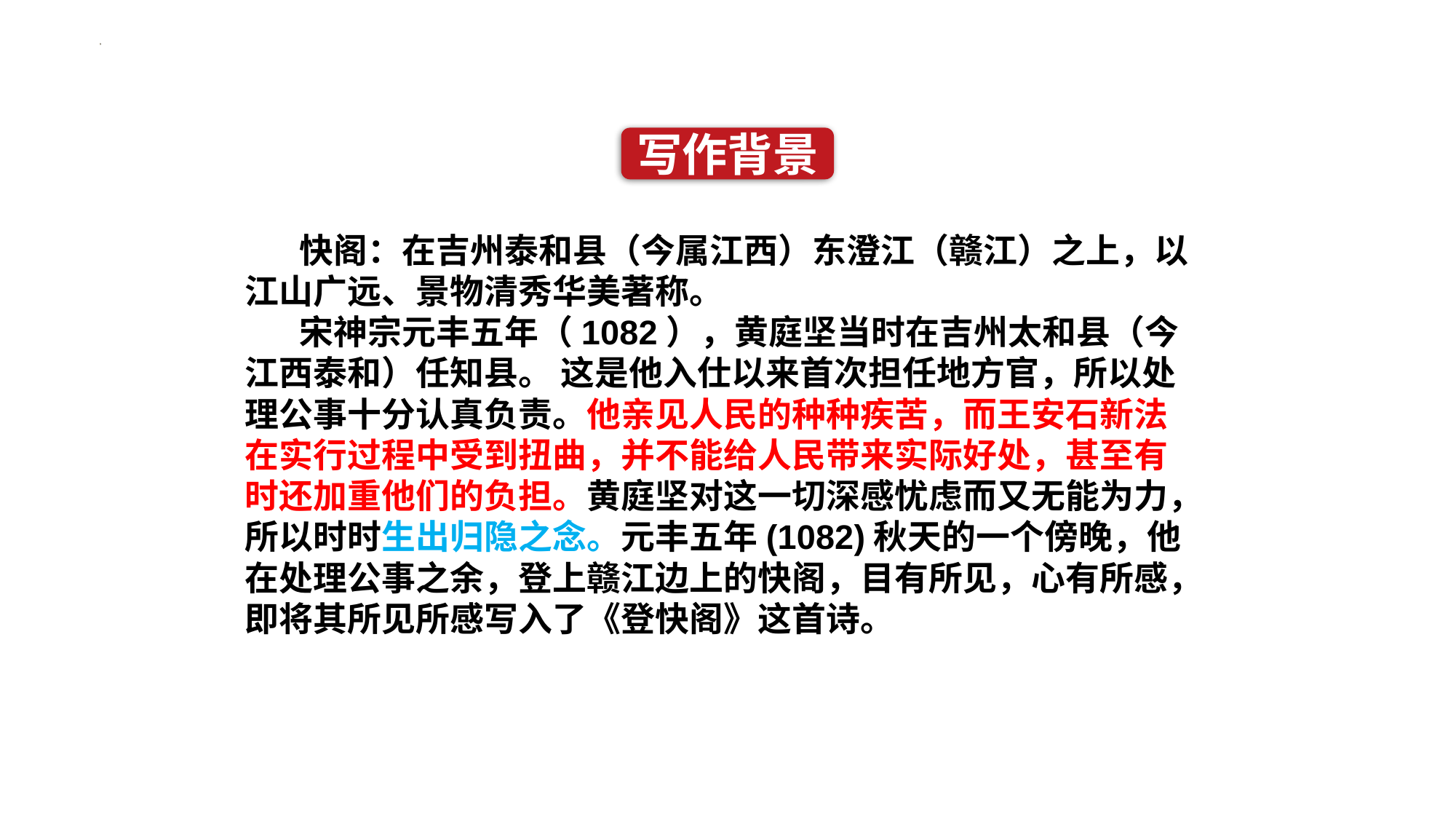

写作背景
快阁：在吉州泰和县（今属江西）东澄江（赣江）之上，以江山广远、景物清秀华美著称。
宋神宗元丰五年（1082），黄庭坚当时在吉州太和县（今江西泰和）任知县。 这是他入仕以来首次担任地方官，所以处理公事十分认真负责。他亲见人民的种种疾苦，而王安石新法在实行过程中受到扭曲，并不能给人民带来实际好处，甚至有时还加重他们的负担。黄庭坚对这一切深感忧虑而又无能为力，所以时时生出归隐之念。元丰五年(1082)秋天的一个傍晚，他在处理公事之余，登上赣江边上的快阁，目有所见，心有所感，即将其所见所感写入了《登快阁》这首诗。